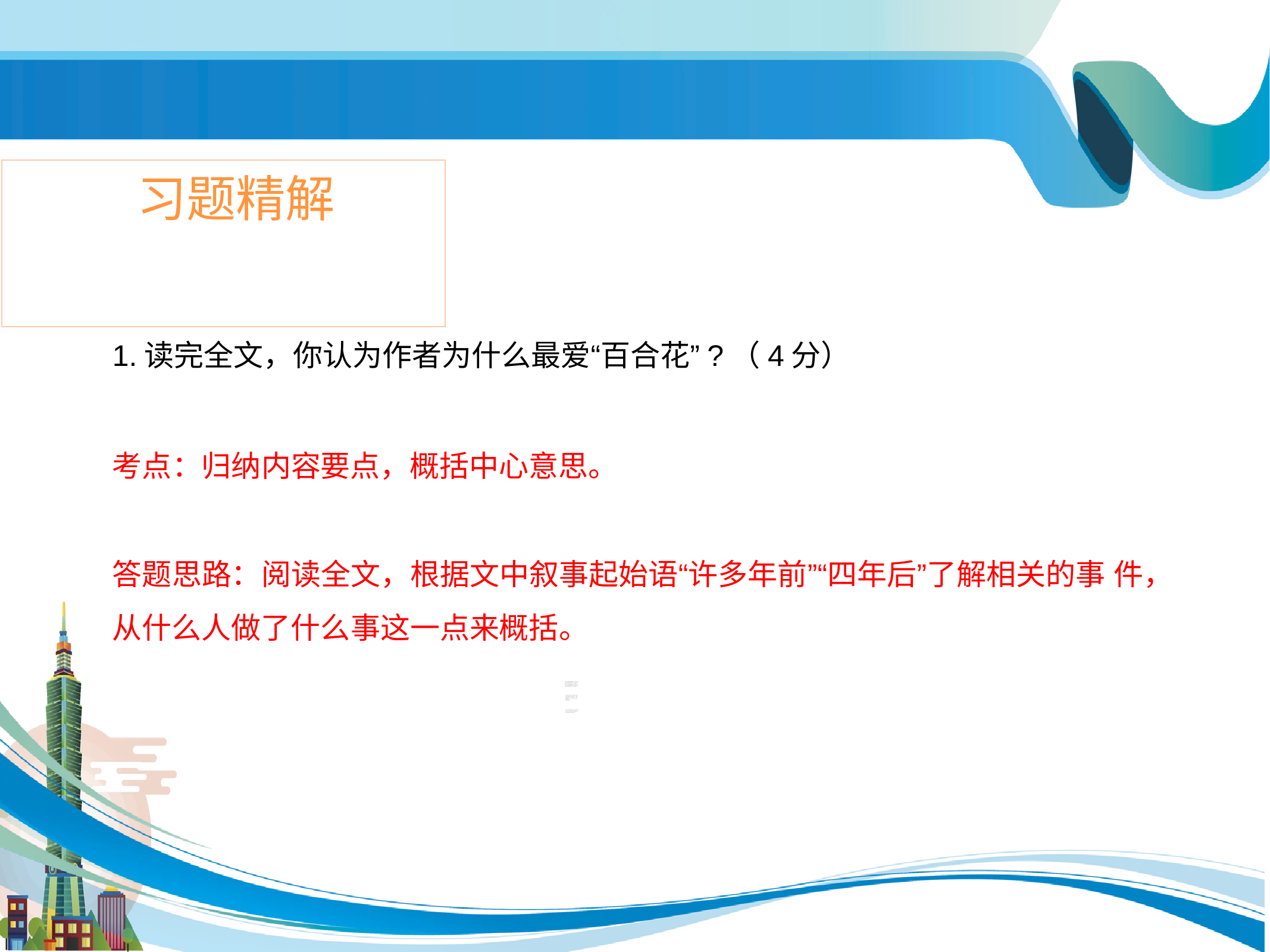

# 习题精解
1.读完全文，你认为作者为什么最爱“百合花”?（4分）

考点：归纳内容要点，概括中心意思。

答题思路：阅读全文，根据文中叙事起始语“许多年前”“四年后”了解相关的事 件，从什么人做了什么事这一点来概括。